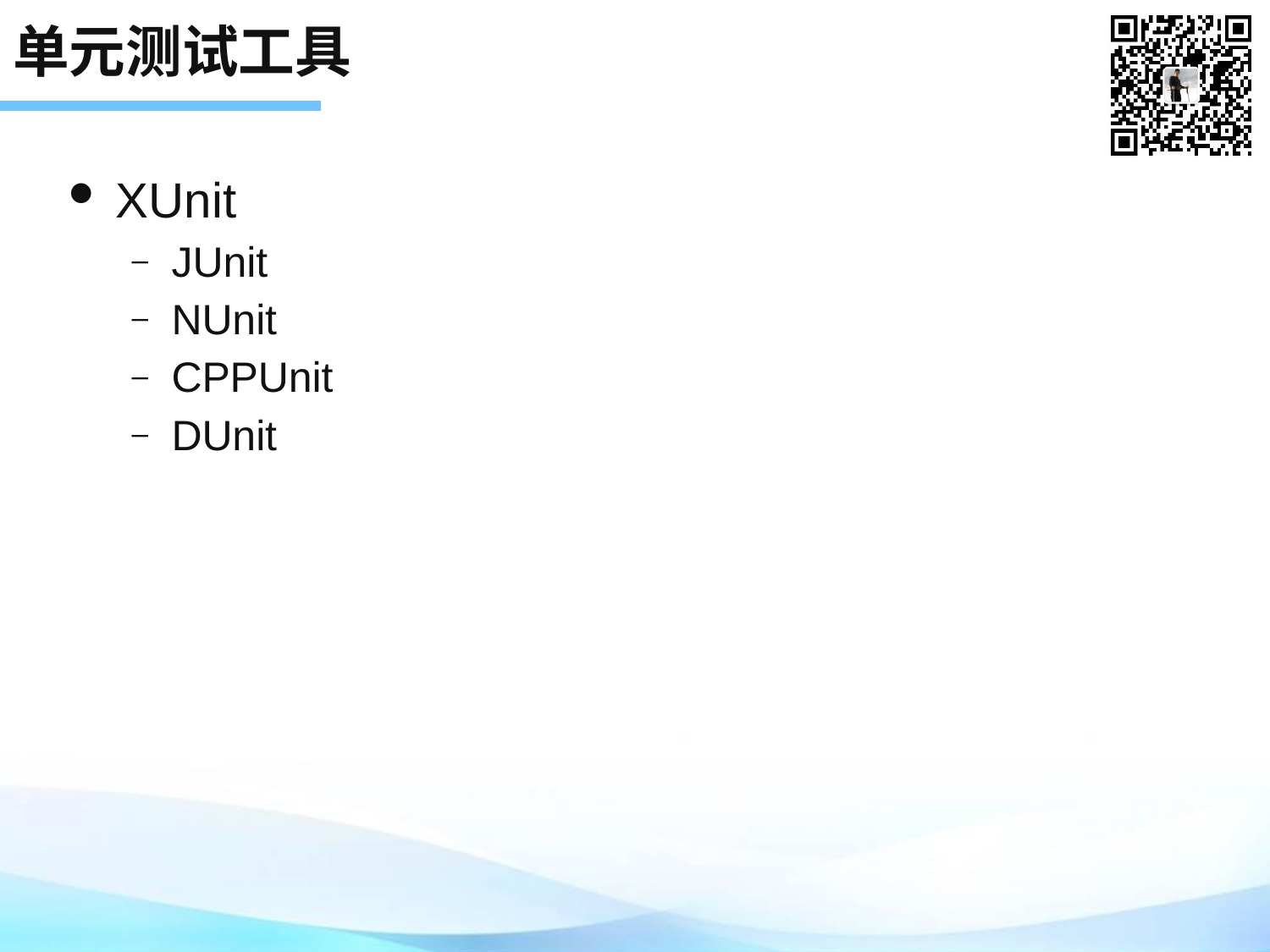

# 单元测试工具
XUnit
JUnit
NUnit
CPPUnit
DUnit